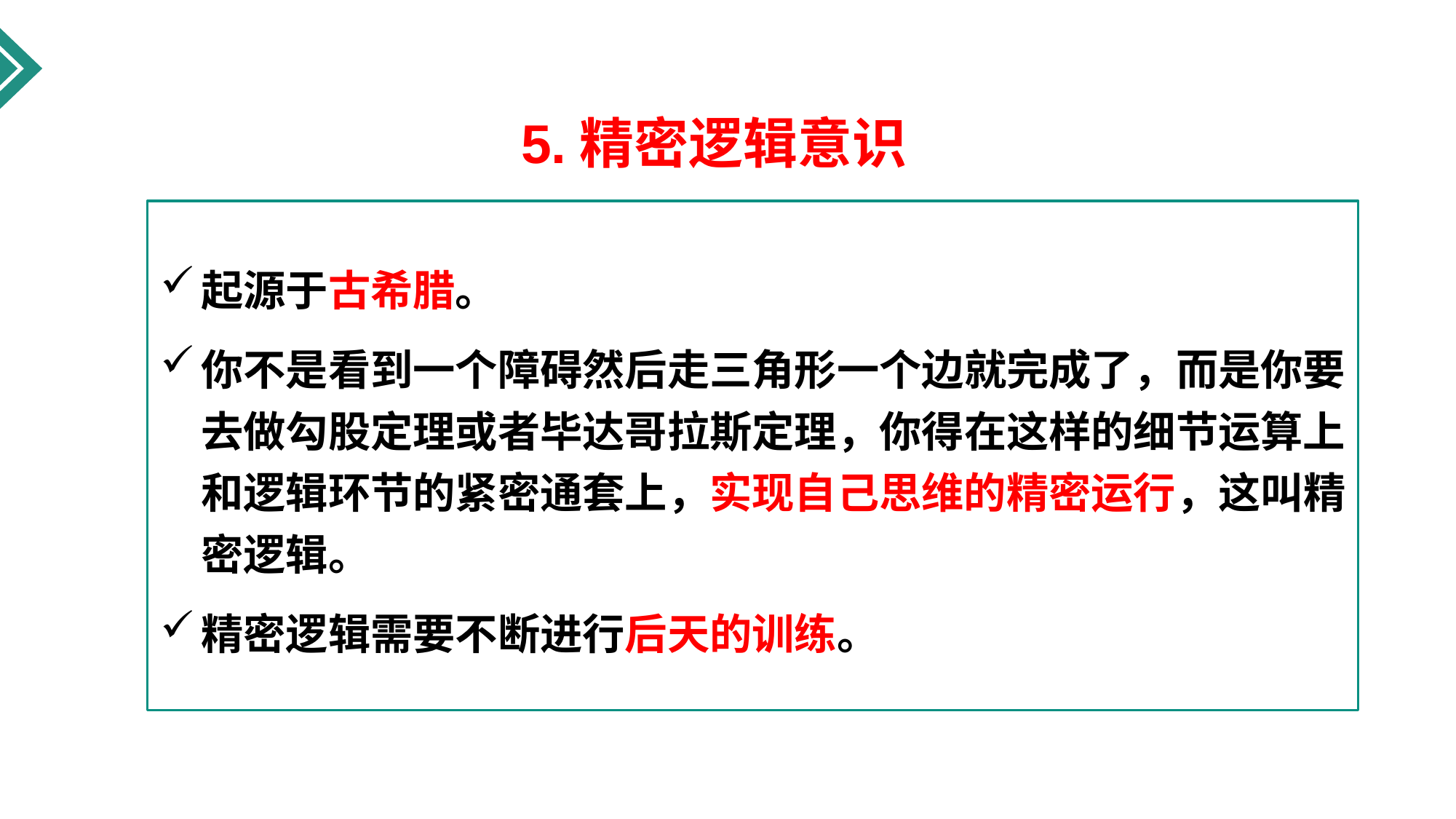

5.精密逻辑意识
起源于古希腊。
你不是看到一个障碍然后走三角形一个边就完成了，而是你要去做勾股定理或者毕达哥拉斯定理，你得在这样的细节运算上和逻辑环节的紧密通套上，实现自己思维的精密运行，这叫精密逻辑。
精密逻辑需要不断进行后天的训练。